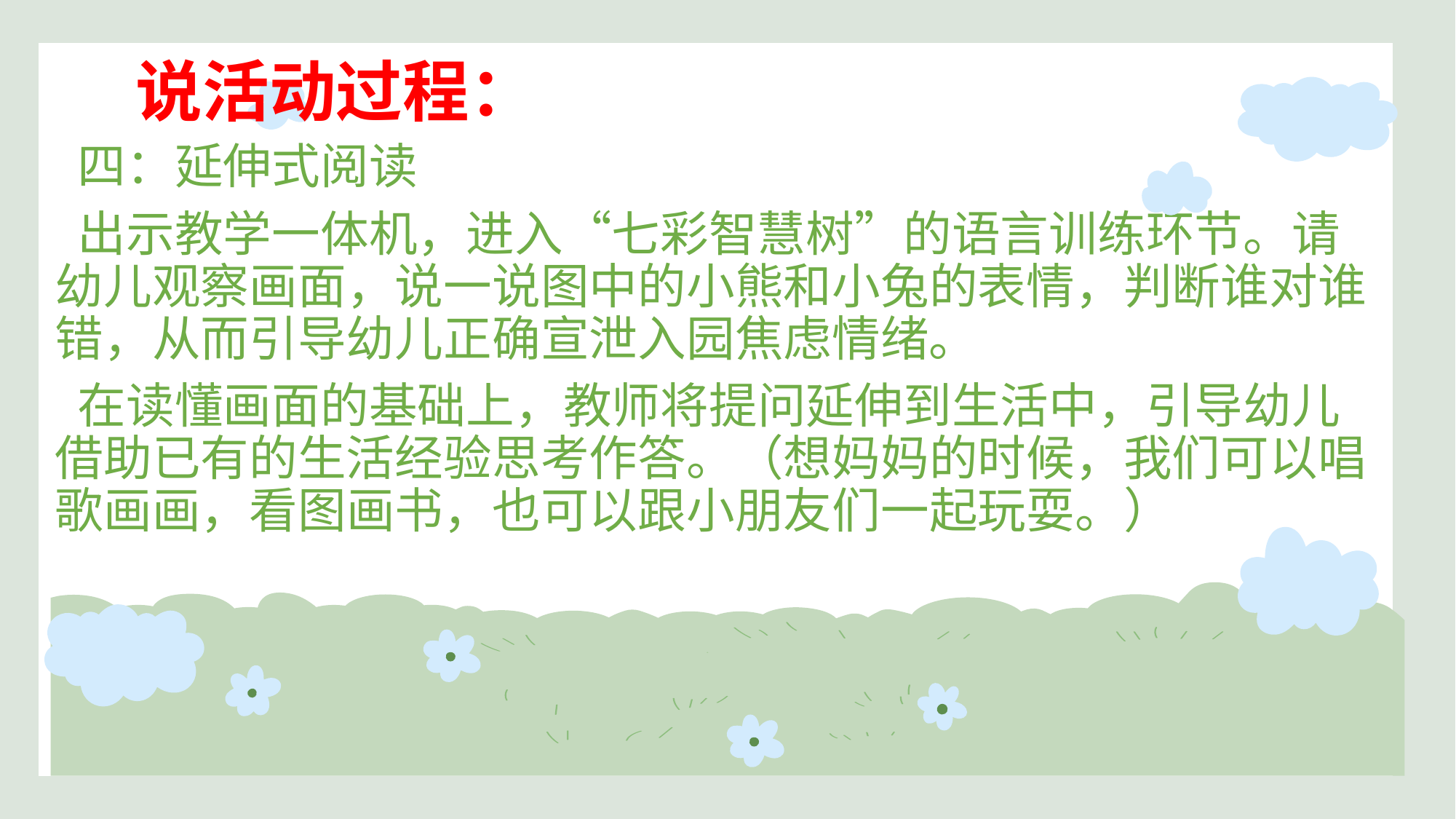

说活动过程：

 四：延伸式阅读
 出示教学一体机，进入“七彩智慧树”的语言训练环节。请幼儿观察画面，说一说图中的小熊和小兔的表情，判断谁对谁错，从而引导幼儿正确宣泄入园焦虑情绪。
 在读懂画面的基础上，教师将提问延伸到生活中，引导幼儿借助已有的生活经验思考作答。（想妈妈的时候，我们可以唱歌画画，看图画书，也可以跟小朋友们一起玩耍。）